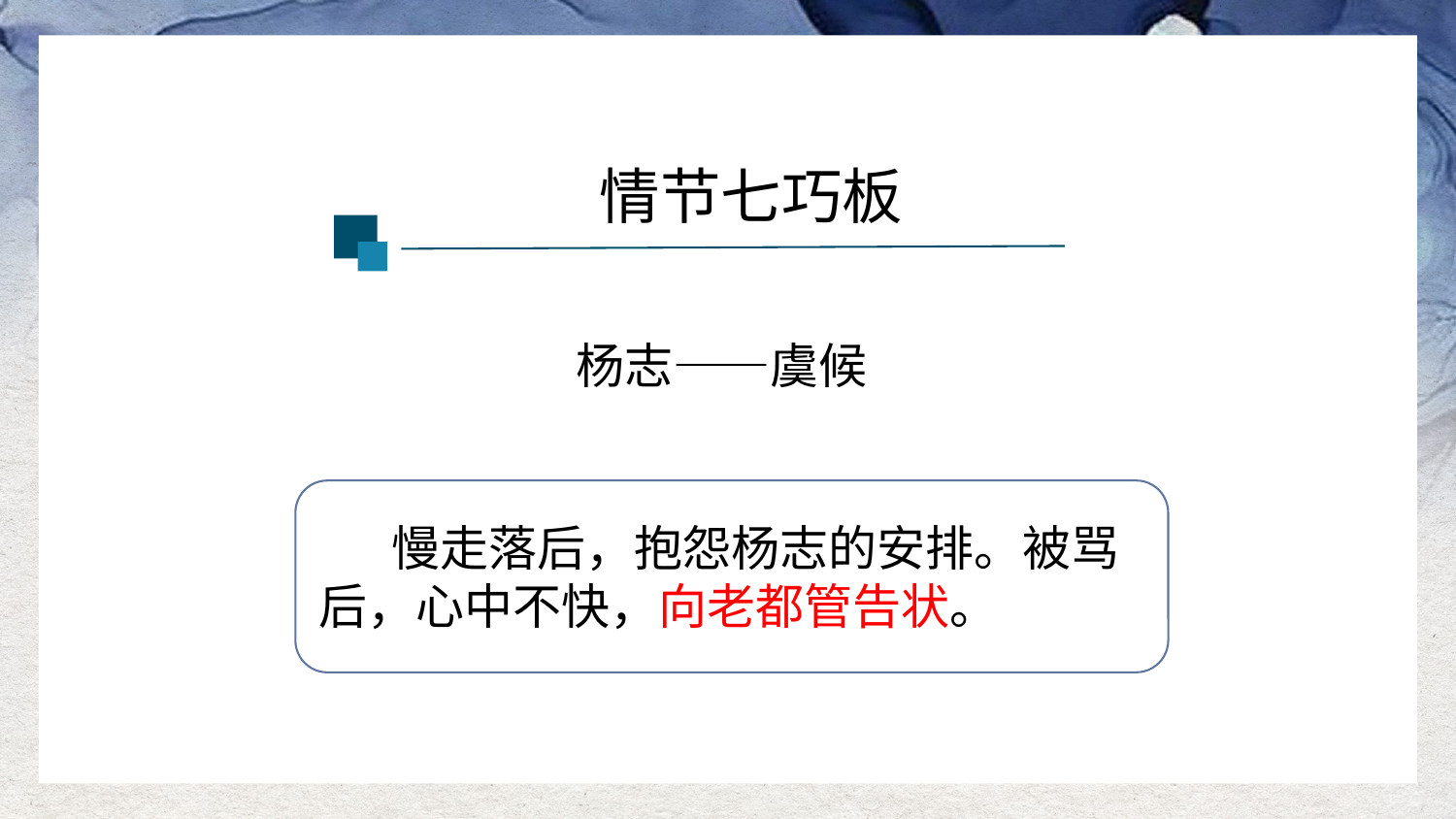

情节七巧板

杨志——虞候
慢走落后，抱怨杨志的安排。被骂后，心中不快，向老都管告状。